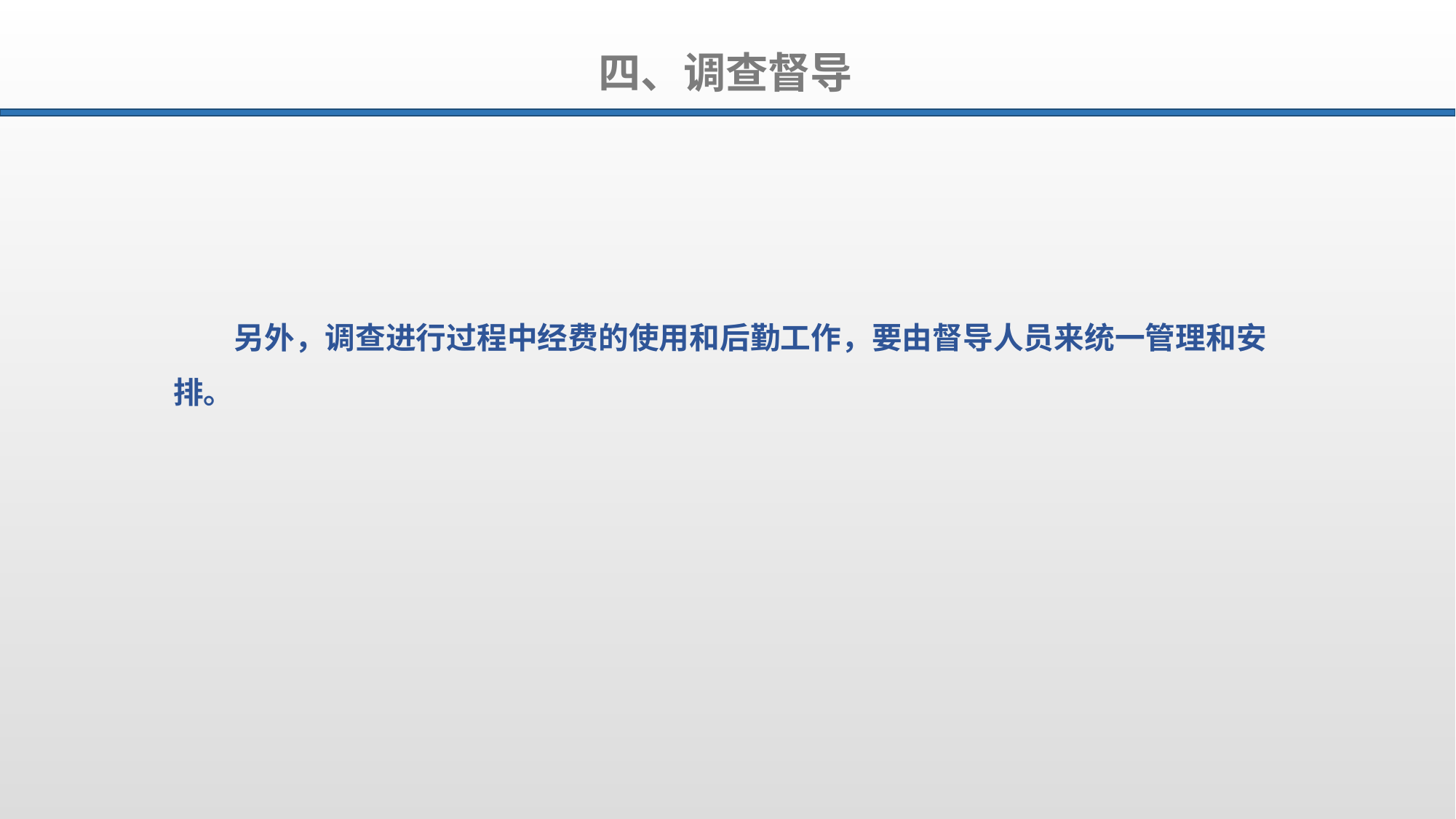

四、调查督导

另外，调查进行过程中经费的使用和后勤工作，要由督导人员来统一管理和安排。